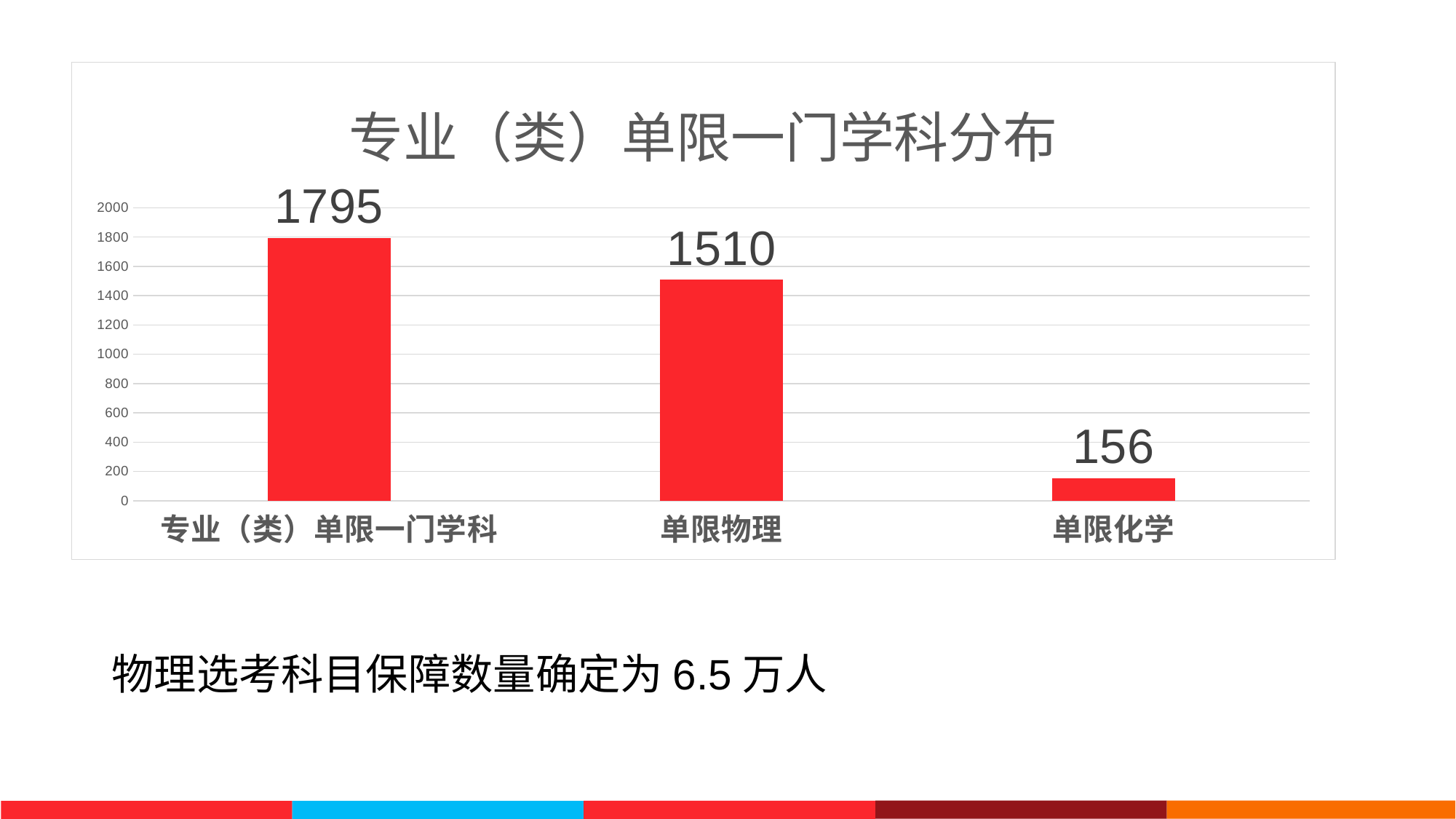

### Chart: 专业（类）单限一门学科分布

| Category |  |
|---|---|
| 专业（类）单限一门学科 | 1795.0 |
| 单限物理 | 1510.0 |
| 单限化学 | 156.0 |
物理选考科目保障数量确定为6.5万人